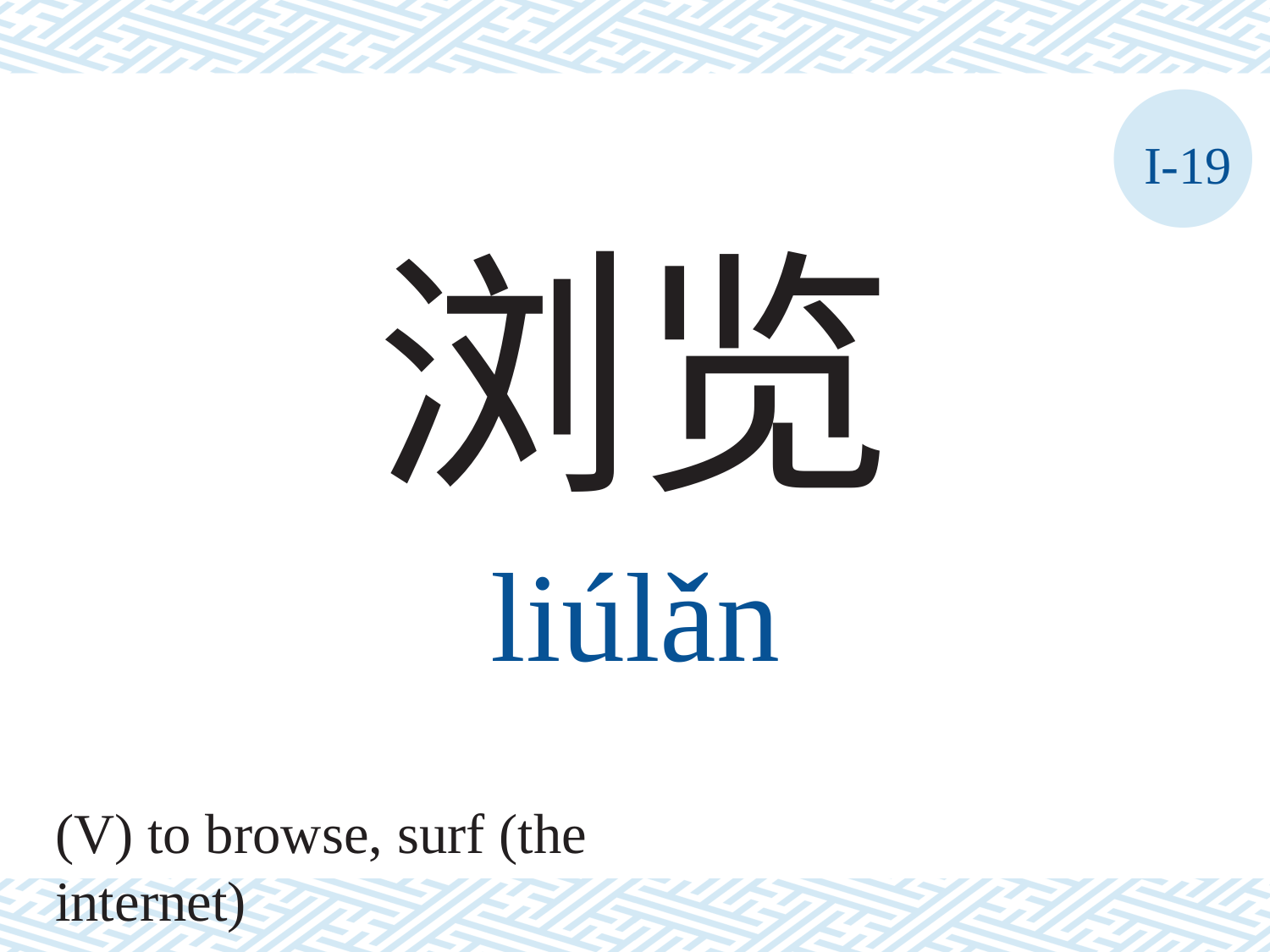

I-19
浏览
liúlǎn
(V) to browse, surf (the internet)